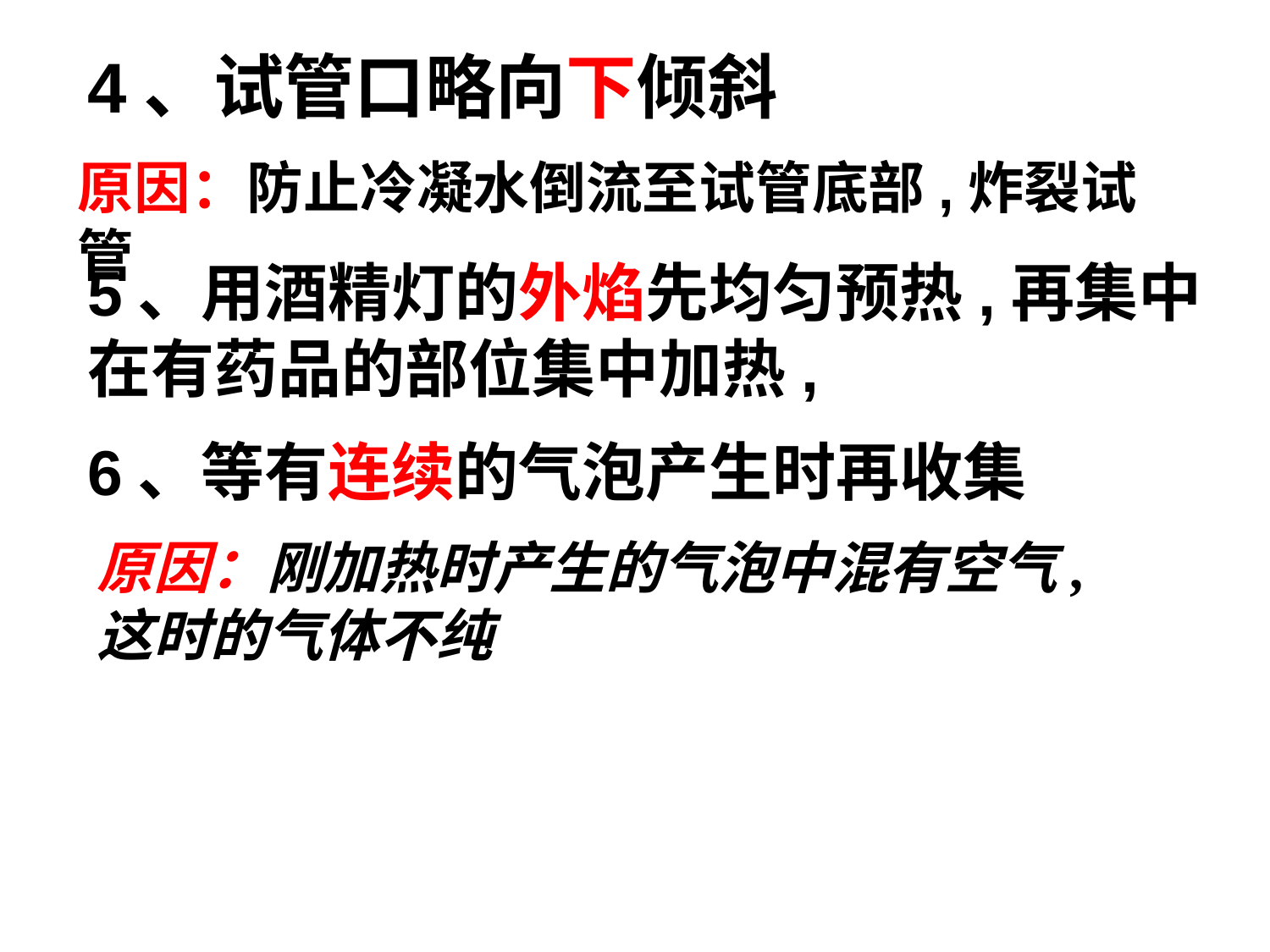

4、试管口略向下倾斜
原因：防止冷凝水倒流至试管底部,炸裂试管
5、用酒精灯的外焰先均匀预热,再集中在有药品的部位集中加热,
6、等有连续的气泡产生时再收集
原因：刚加热时产生的气泡中混有空气,这时的气体不纯